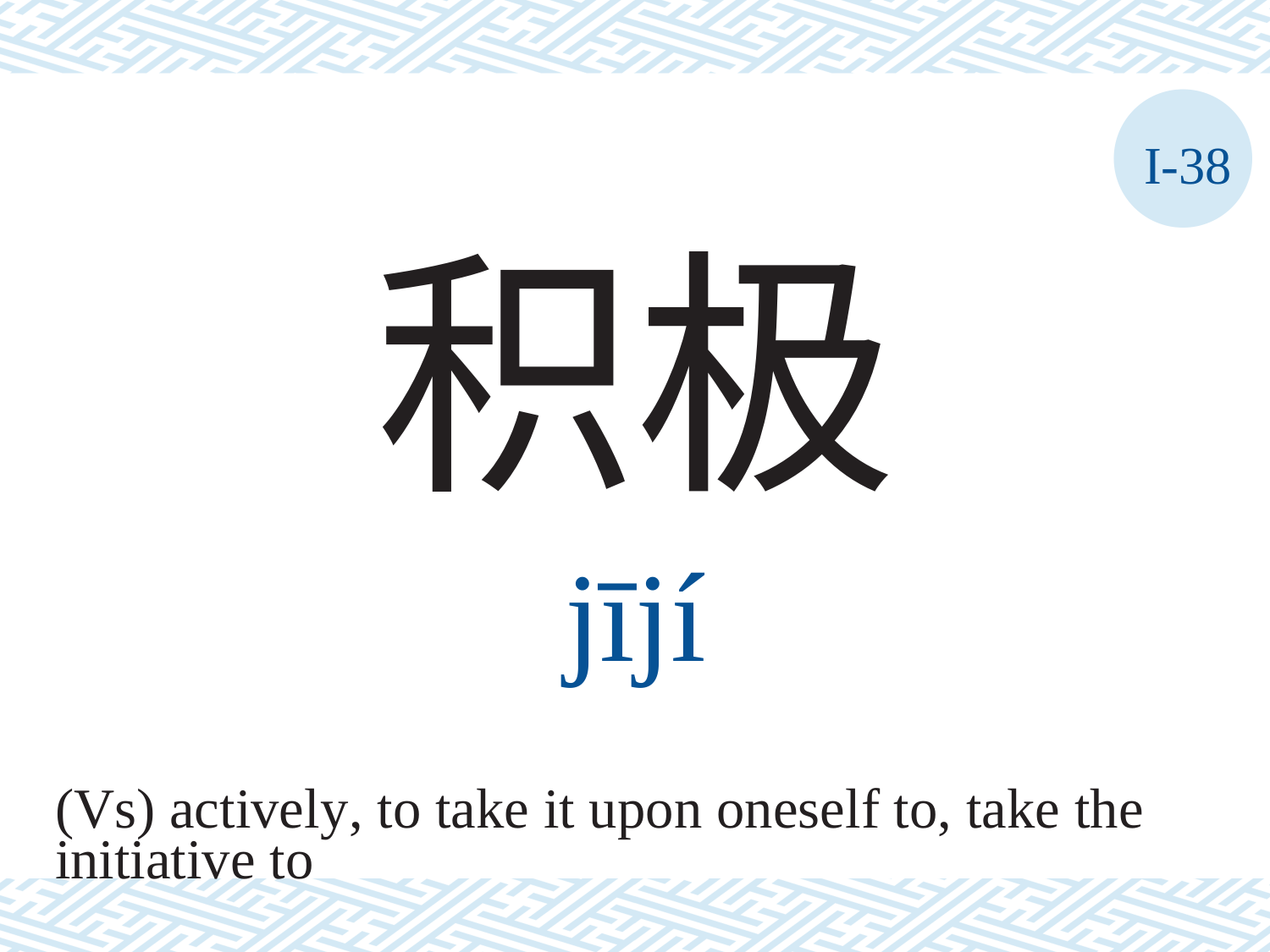

I-38
积极
jījí
(Vs) actively, to take it upon oneself to, take the
initiative to